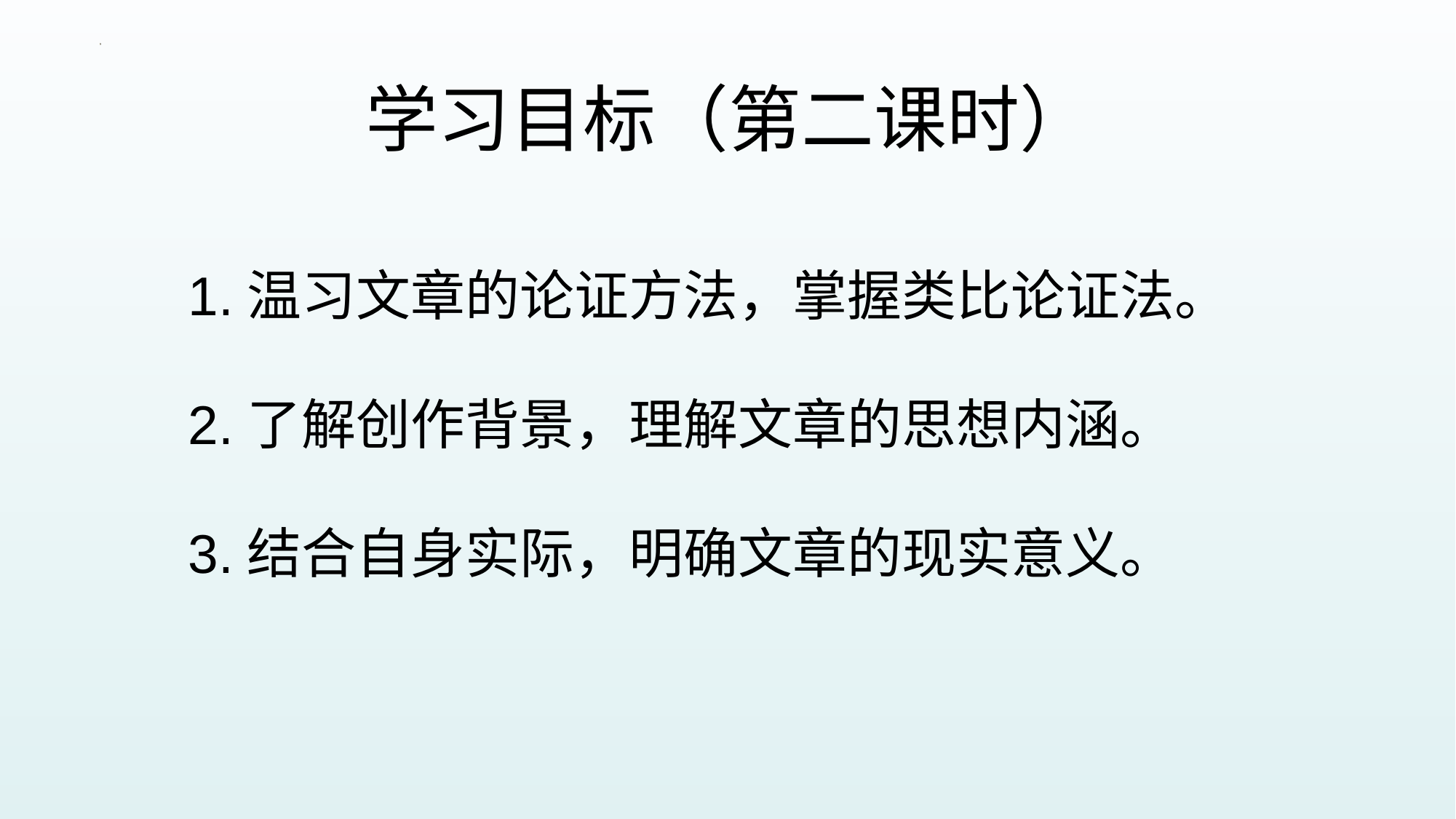

# 学习目标（第二课时）
1.温习文章的论证方法，掌握类比论证法。
2.了解创作背景，理解文章的思想内涵。
3.结合自身实际，明确文章的现实意义。